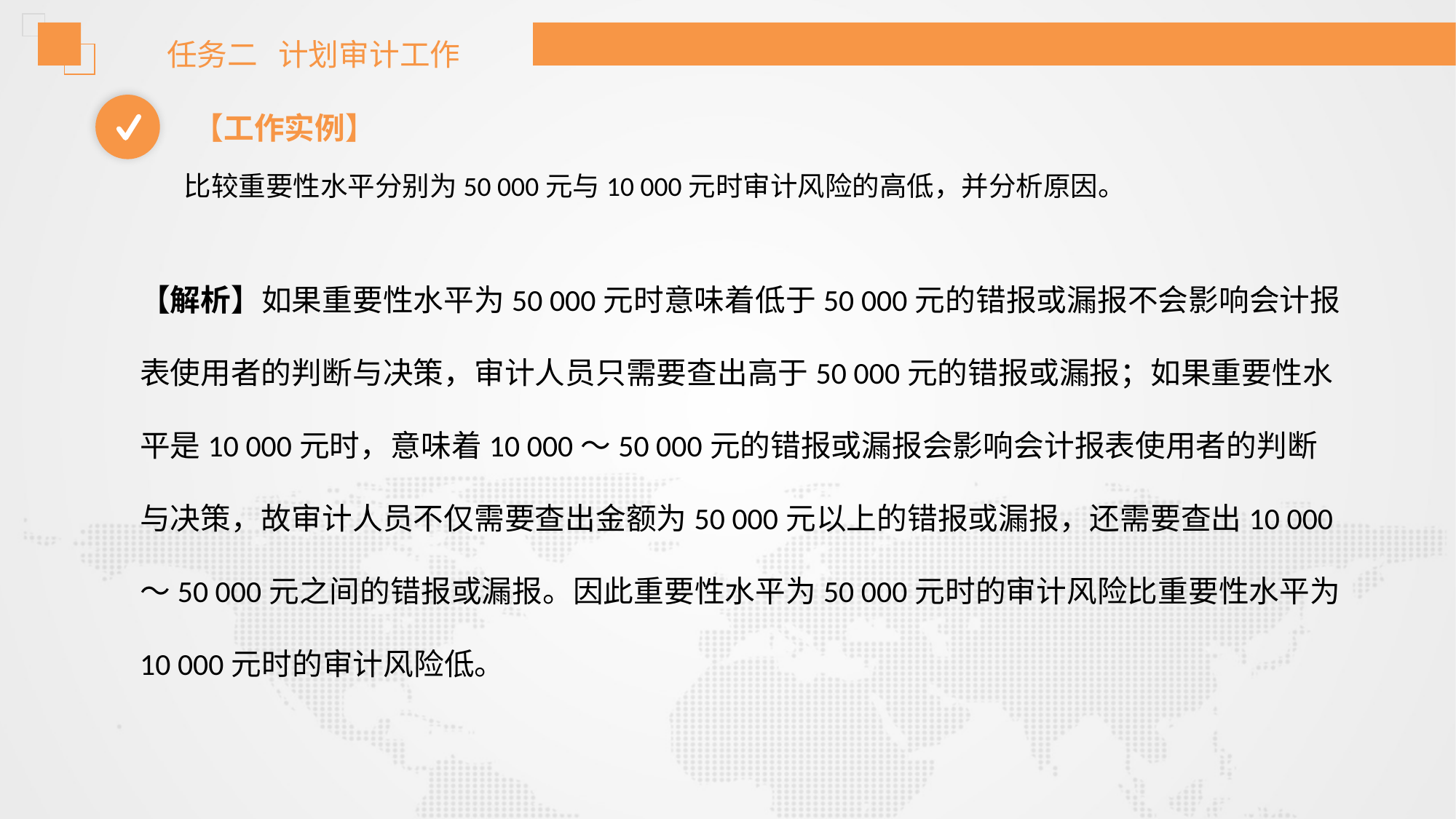

任务二   计划审计工作

【工作实例】
比较重要性水平分别为50 000元与10 000元时审计风险的高低，并分析原因。
【解析】如果重要性水平为50 000元时意味着低于50 000元的错报或漏报不会影响会计报表使用者的判断与决策，审计人员只需要查出高于50 000元的错报或漏报；如果重要性水平是10 000元时，意味着10 000～50 000元的错报或漏报会影响会计报表使用者的判断与决策，故审计人员不仅需要查出金额为50 000元以上的错报或漏报，还需要查出10 000～50 000元之间的错报或漏报。因此重要性水平为50 000元时的审计风险比重要性水平为10 000元时的审计风险低。